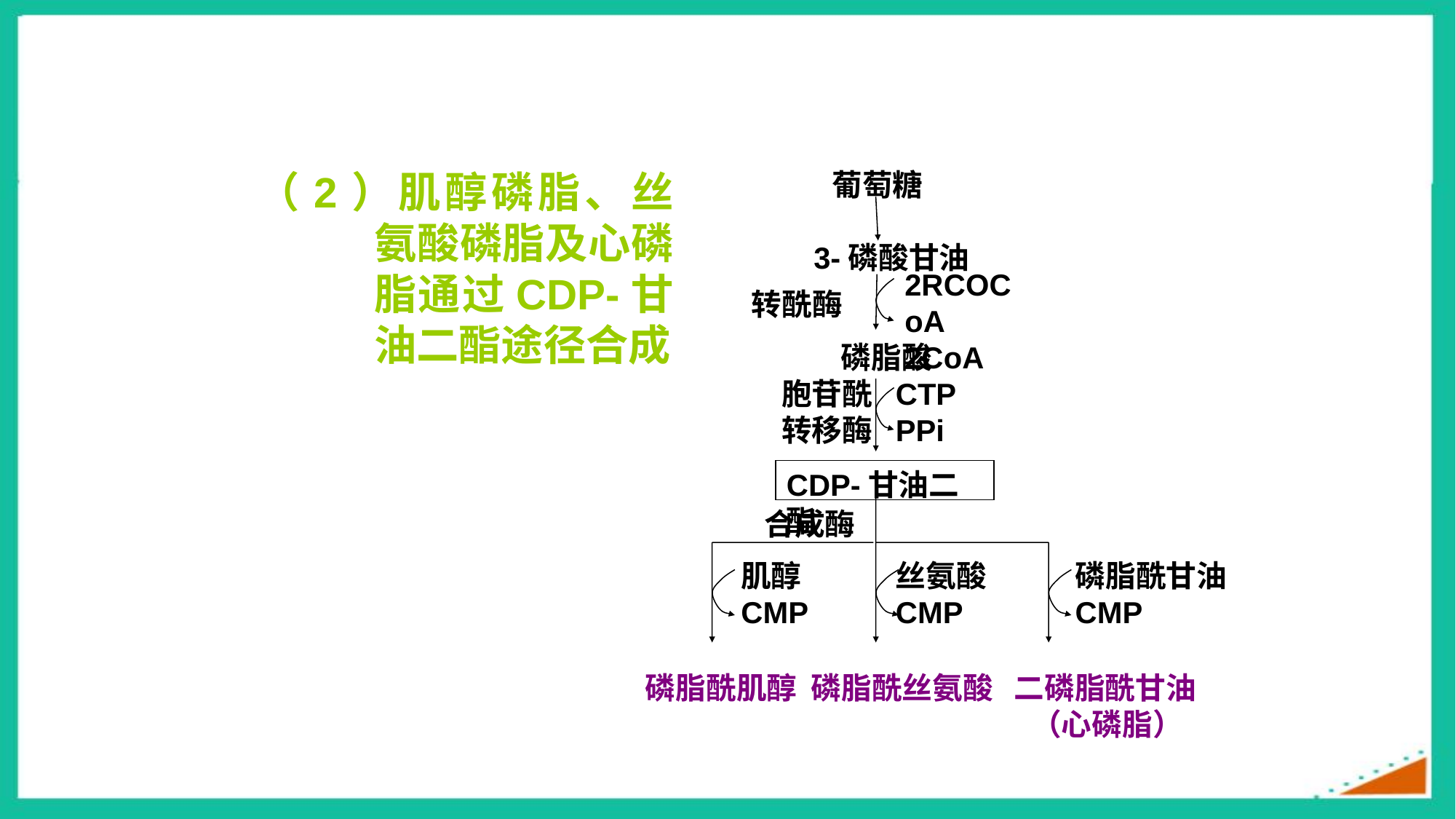

葡萄糖

3-磷酸甘油
2RCOCoA
2CoA

转酰酶
磷脂酸
胞苷酰转移酶
CTP
PPi

CDP-甘油二酯

合成酶

肌醇
CMP
丝氨酸
CMP

磷脂酰甘油
CMP

磷脂酰肌醇  磷脂酰丝氨酸   二磷脂酰甘油（心磷脂）
（2）肌醇磷脂、丝氨酸磷脂及心磷脂通过CDP-甘油二酯途径合成